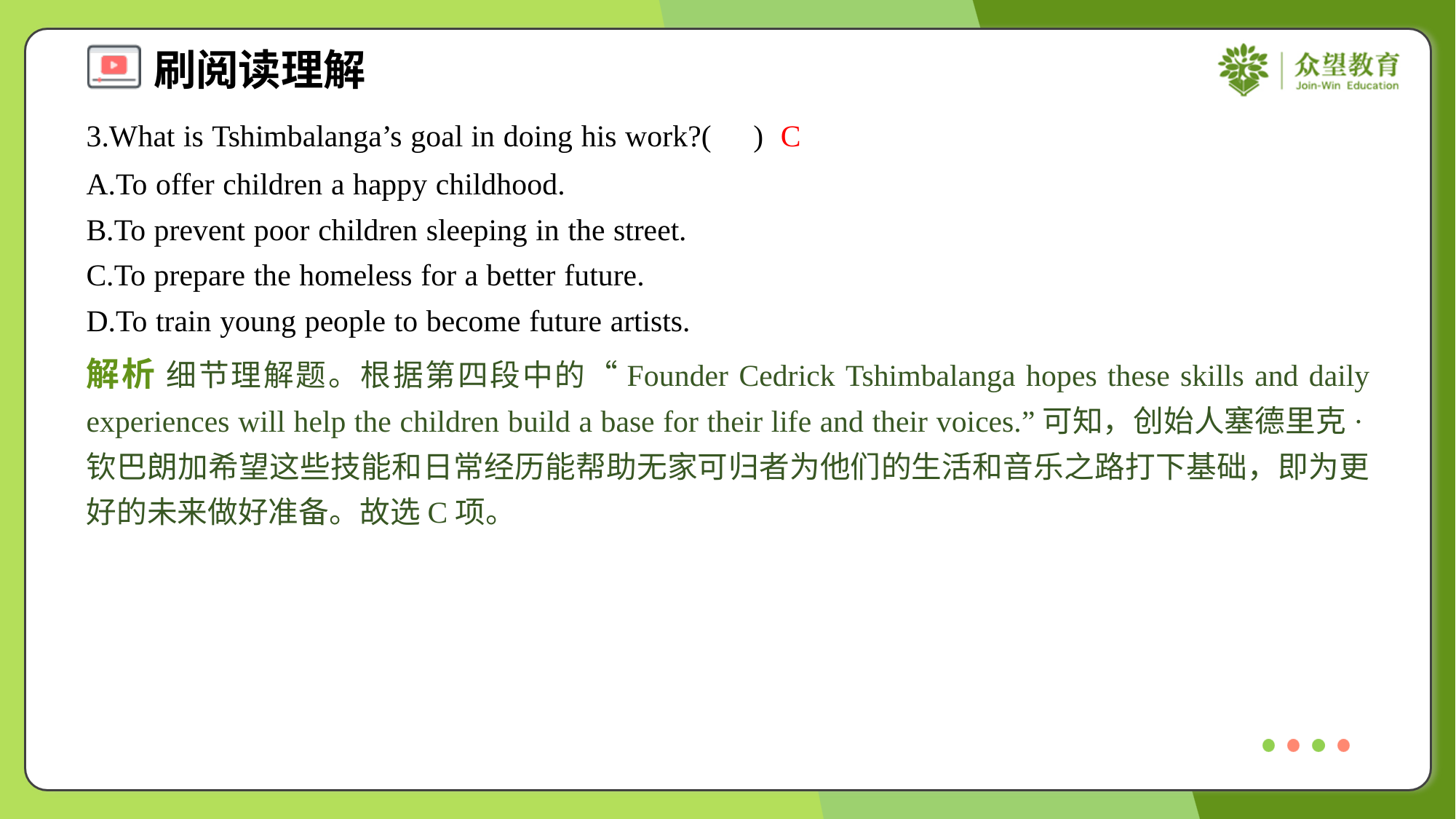

3.What is Tshimbalanga’s goal in doing his work?(     )
C
A.To offer children a happy childhood.
B.To prevent poor children sleeping in the street.
C.To prepare the homeless for a better future.
D.To train young people to become future artists.
解析 细节理解题。根据第四段中的“Founder Cedrick Tshimbalanga hopes these skills and daily experiences will help the children build a base for their life and their voices.”可知，创始人塞德里克·钦巴朗加希望这些技能和日常经历能帮助无家可归者为他们的生活和音乐之路打下基础，即为更好的未来做好准备。故选C项。